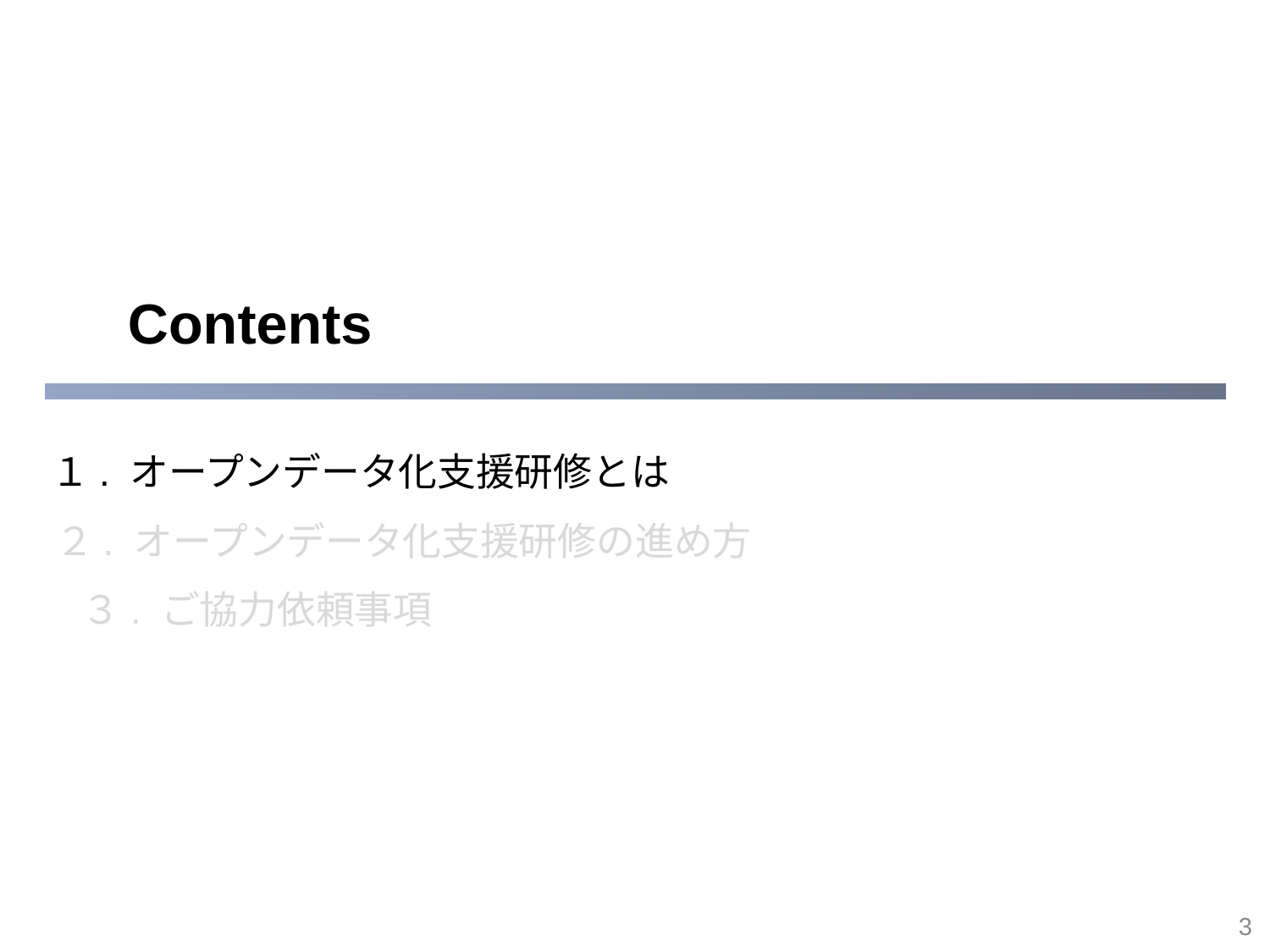

１. オープンデータ化支援研修とは
２. オープンデータ化支援研修の進め方
３. ご協力依頼事項
3